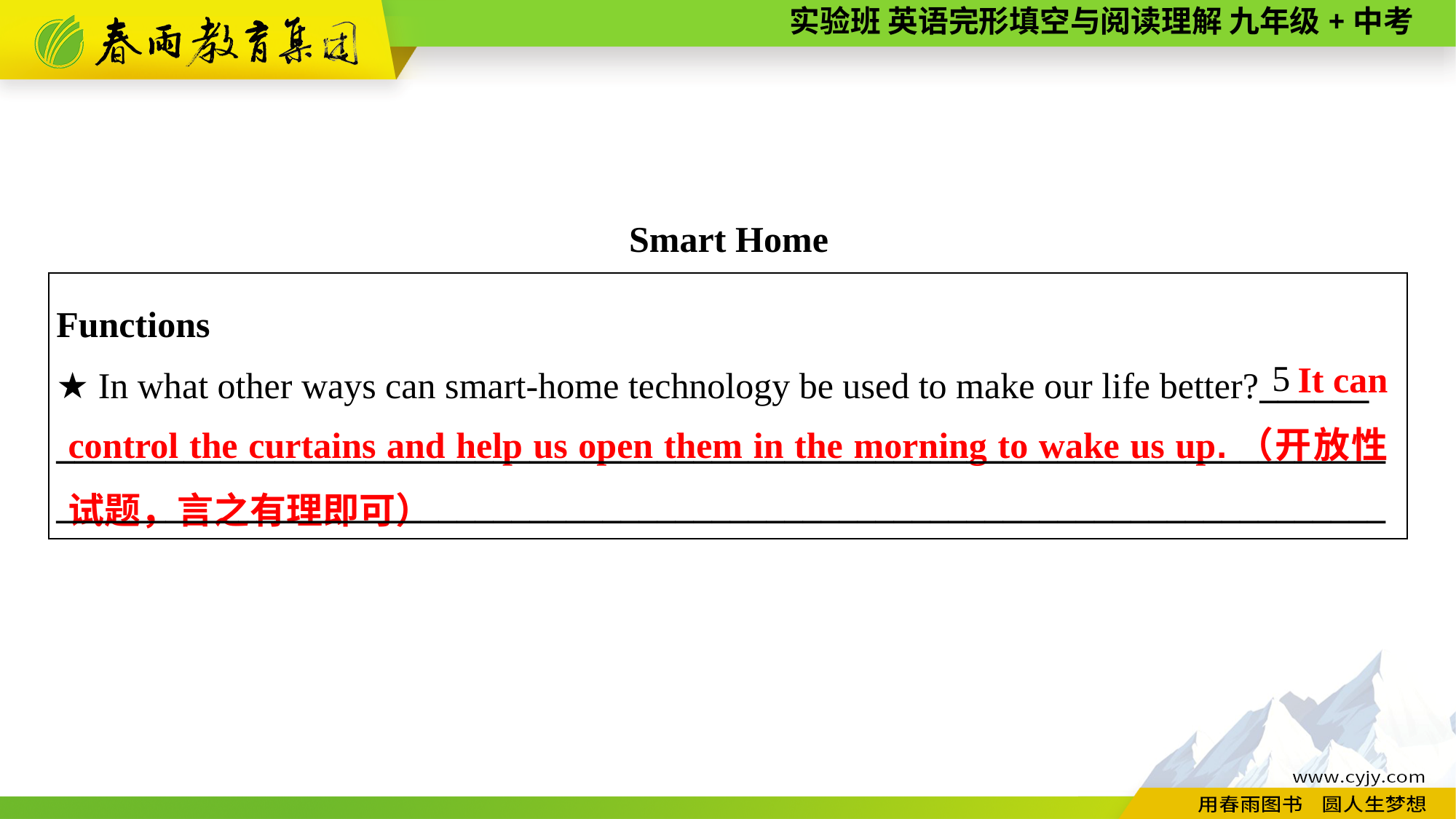

Smart Home
| Functions ★ In what other ways can smart-home technology be used to make our life better?\_\_\_\_\_\_ \_\_\_\_\_\_\_\_\_\_\_\_\_\_\_\_\_\_\_\_\_\_\_\_\_\_\_\_\_\_\_\_\_\_\_\_\_\_\_\_\_\_\_\_\_\_\_\_\_\_\_\_\_\_\_\_\_\_\_\_\_\_\_\_\_\_\_\_\_\_\_\_\_\_\_\_\_\_\_\_\_\_\_\_\_\_\_\_\_\_\_\_\_\_\_\_\_\_\_\_\_\_\_\_\_\_\_\_\_\_\_\_\_\_\_\_\_\_\_\_\_\_\_\_\_\_\_\_\_\_\_\_\_\_\_\_\_\_\_\_\_\_\_\_\_\_ |
| --- |
                                                                                                                                       It can control the curtains and help us open them in the morning to wake us up.（开放性试题，言之有理即可）
5